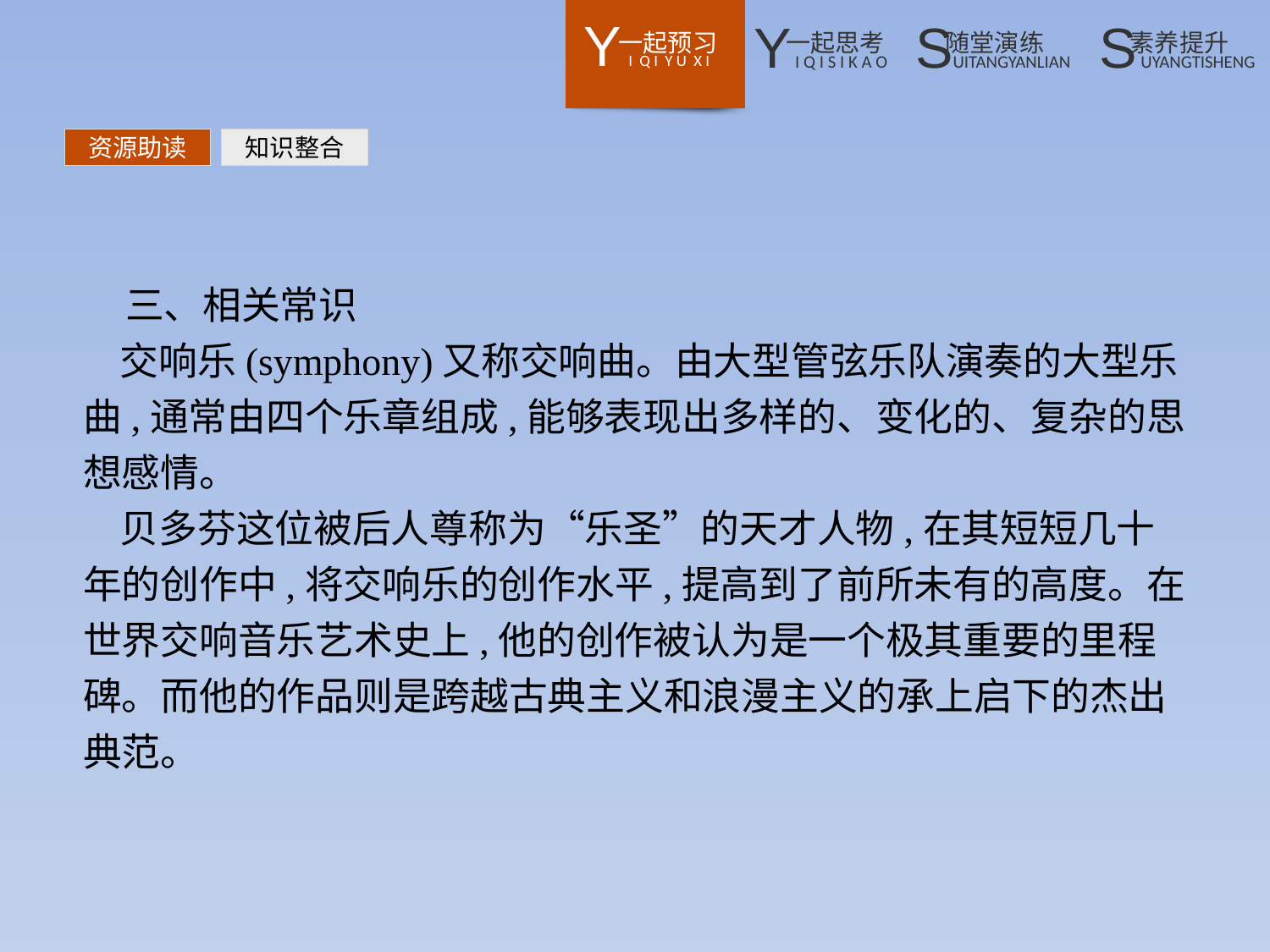

资源助读
知识整合
三、相关常识
交响乐(symphony)又称交响曲。由大型管弦乐队演奏的大型乐曲,通常由四个乐章组成,能够表现出多样的、变化的、复杂的思想感情。
贝多芬这位被后人尊称为“乐圣”的天才人物,在其短短几十年的创作中,将交响乐的创作水平,提高到了前所未有的高度。在世界交响音乐艺术史上,他的创作被认为是一个极其重要的里程碑。而他的作品则是跨越古典主义和浪漫主义的承上启下的杰出典范。